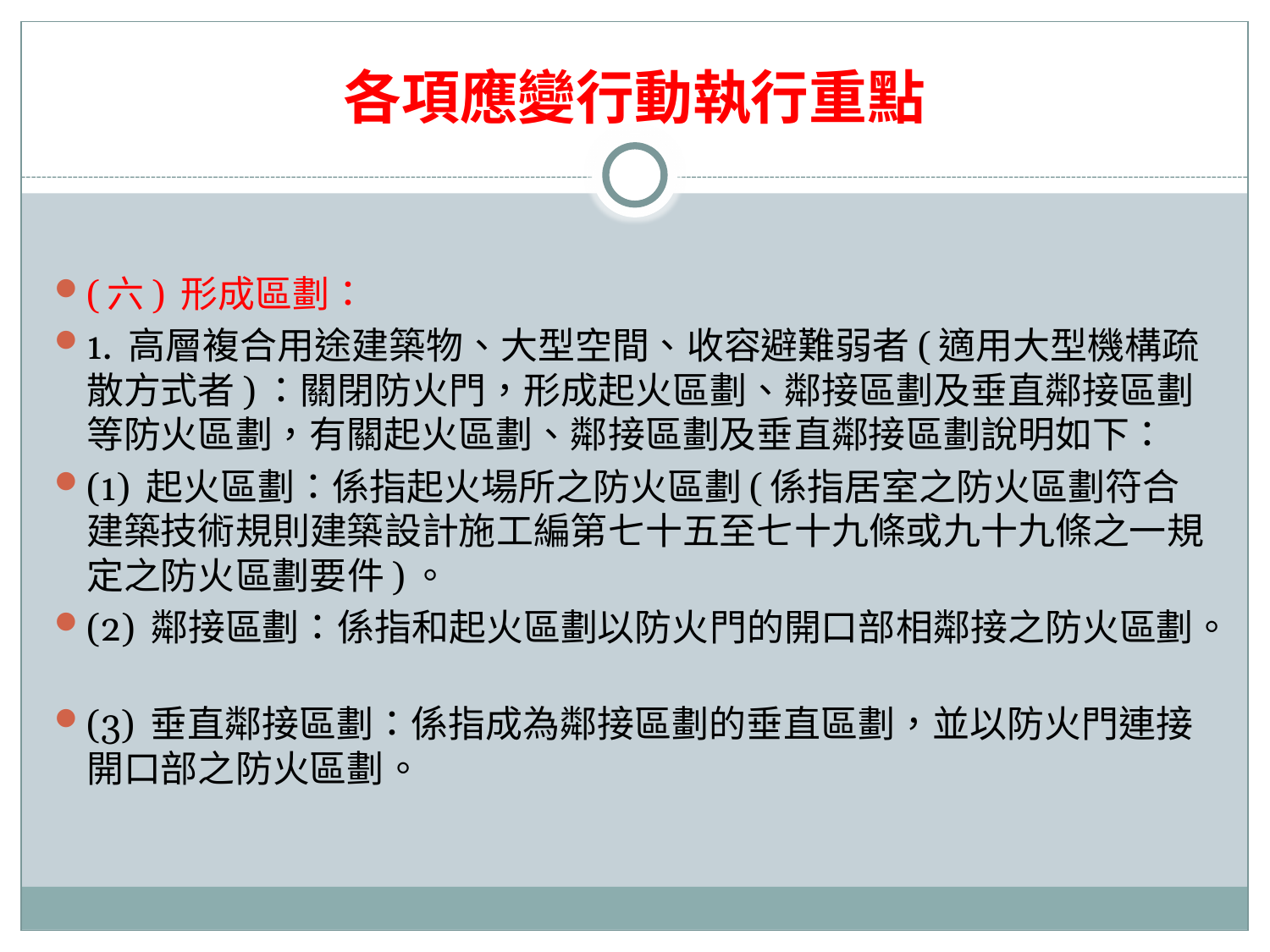

# 各項應變行動執行重點

(六) 形成區劃：
1. 高層複合用途建築物、大型空間、收容避難弱者(適用大型機構疏散方式者)：關閉防火門，形成起火區劃、鄰接區劃及垂直鄰接區劃等防火區劃，有關起火區劃、鄰接區劃及垂直鄰接區劃說明如下：
(1) 起火區劃：係指起火場所之防火區劃(係指居室之防火區劃符合建築技術規則建築設計施工編第七十五至七十九條或九十九條之一規定之防火區劃要件)。
(2) 鄰接區劃：係指和起火區劃以防火門的開口部相鄰接之防火區劃。
(3) 垂直鄰接區劃：係指成為鄰接區劃的垂直區劃，並以防火門連接開口部之防火區劃。